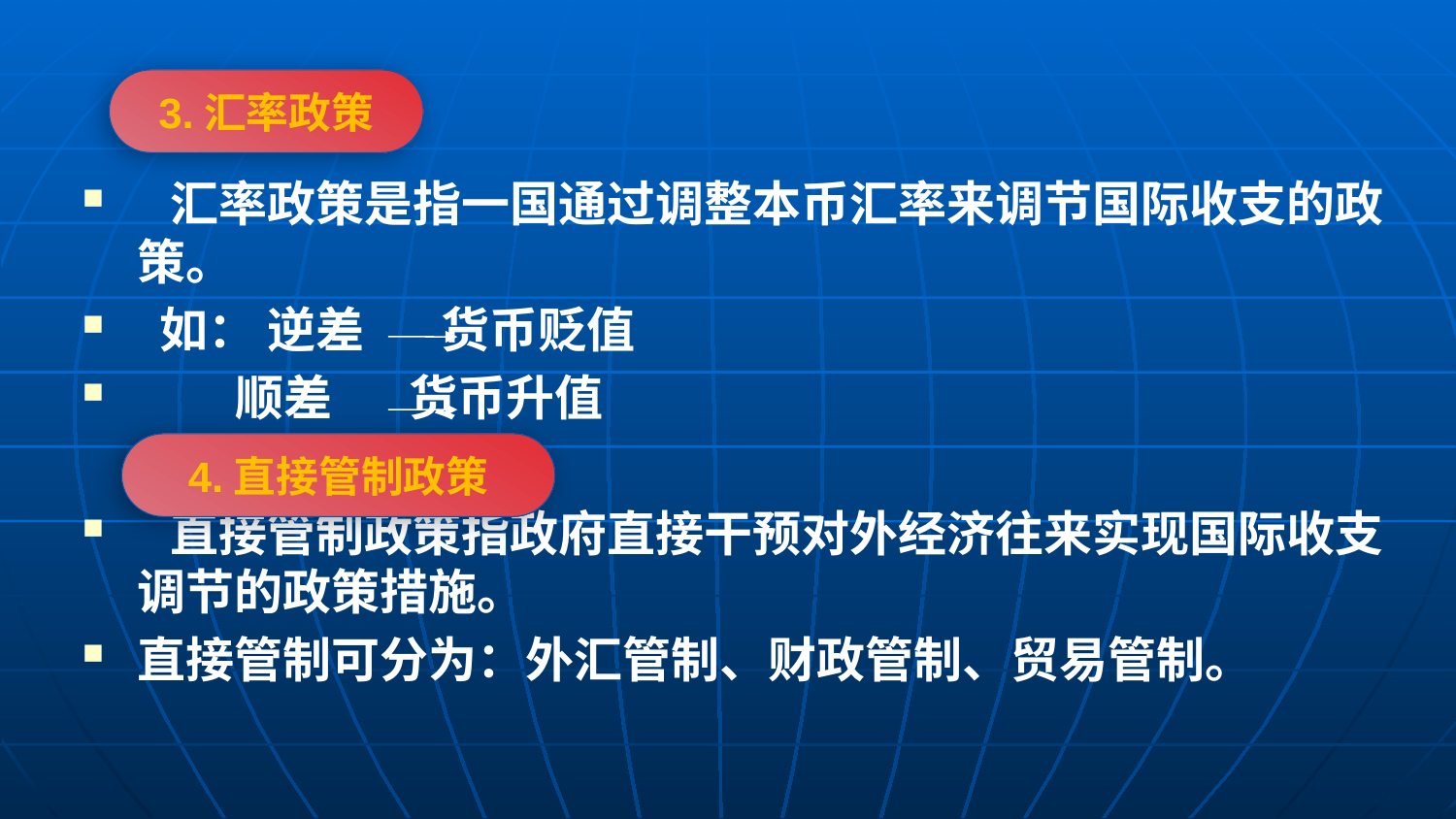

汇率政策是指一国通过调整本币汇率来调节国际收支的政策。
 如： 逆差       货币贬值
        顺差       货币升值

  直接管制政策指政府直接干预对外经济往来实现国际收支调节的政策措施。
直接管制可分为：外汇管制、财政管制、贸易管制。

3.汇率政策

4.直接管制政策